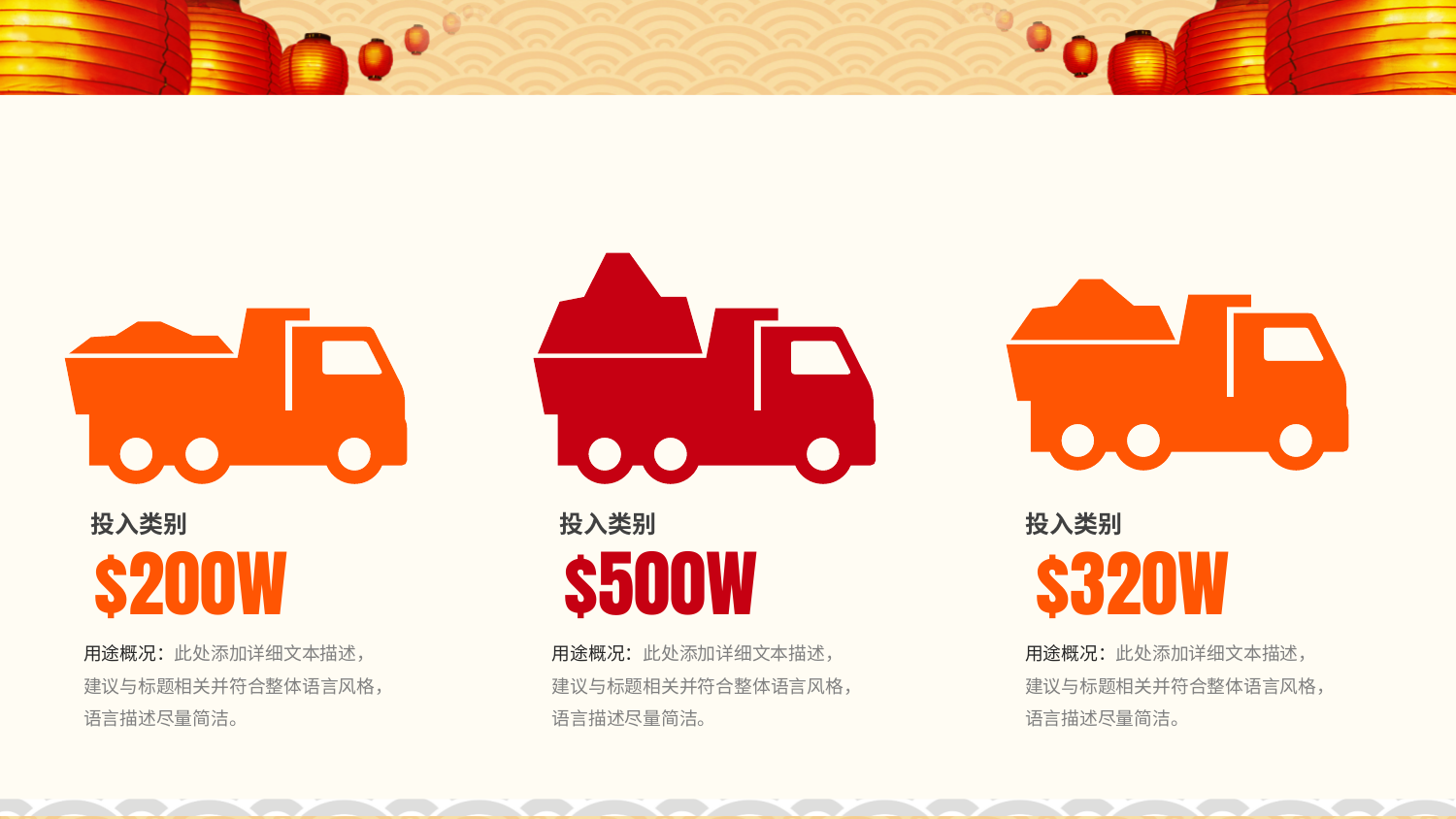

投入类别
投入类别
投入类别
$200W
$500W
$320W
用途概况：此处添加详细文本描述，建议与标题相关并符合整体语言风格，语言描述尽量简洁。
用途概况：此处添加详细文本描述，建议与标题相关并符合整体语言风格，语言描述尽量简洁。
用途概况：此处添加详细文本描述，建议与标题相关并符合整体语言风格，语言描述尽量简洁。